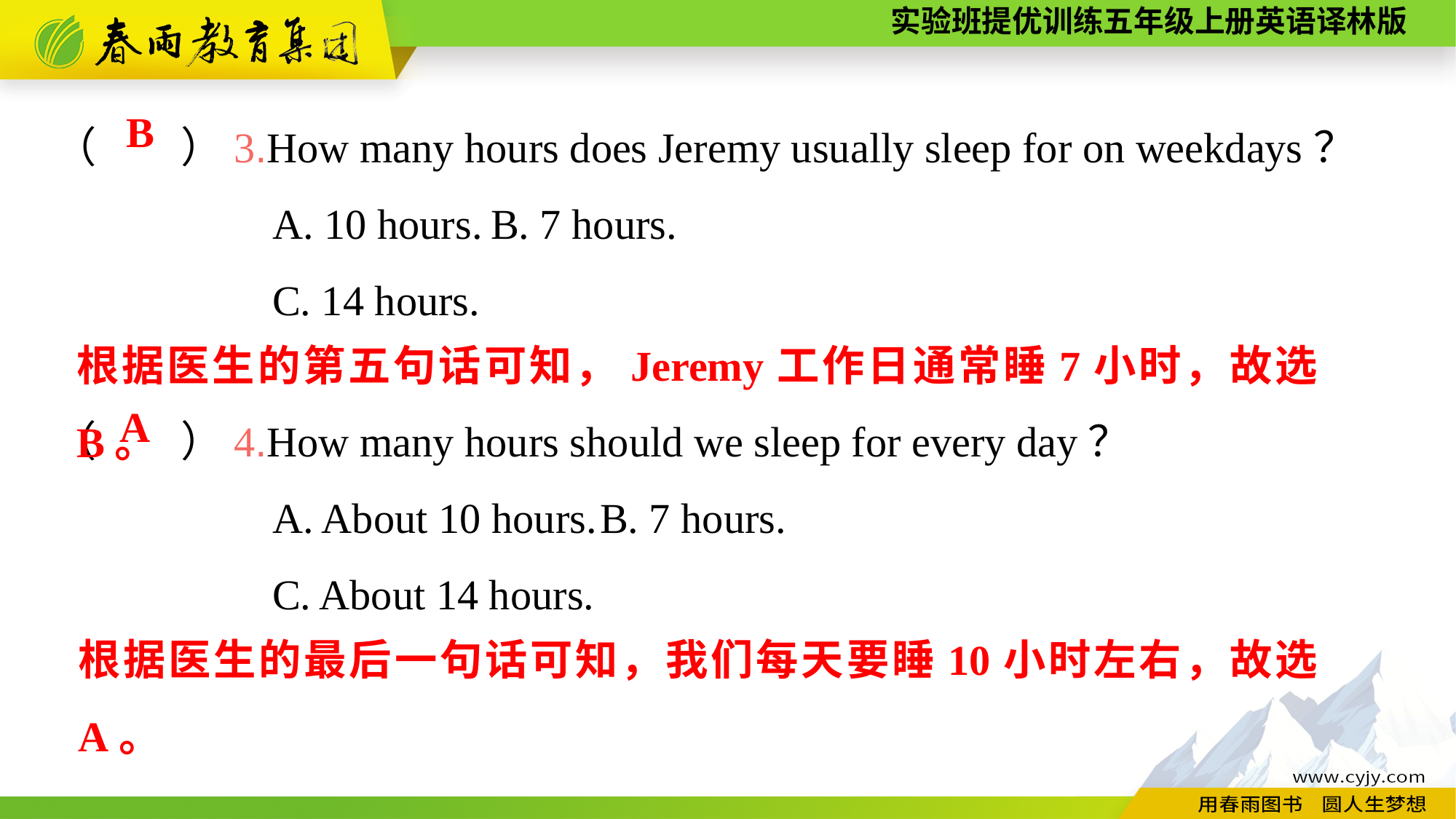

（　　）3.How many hours does Jeremy usually sleep for on weekdays？
		A. 10 hours.	B. 7 hours.
		C. 14 hours.

（　　）4.How many hours should we sleep for every day？
		A. About 10 hours.	B. 7 hours.
		C. About 14 hours.
B
根据医生的第五句话可知，Jeremy工作日通常睡7小时，故选B。
A
根据医生的最后一句话可知，我们每天要睡10小时左右，故选A。